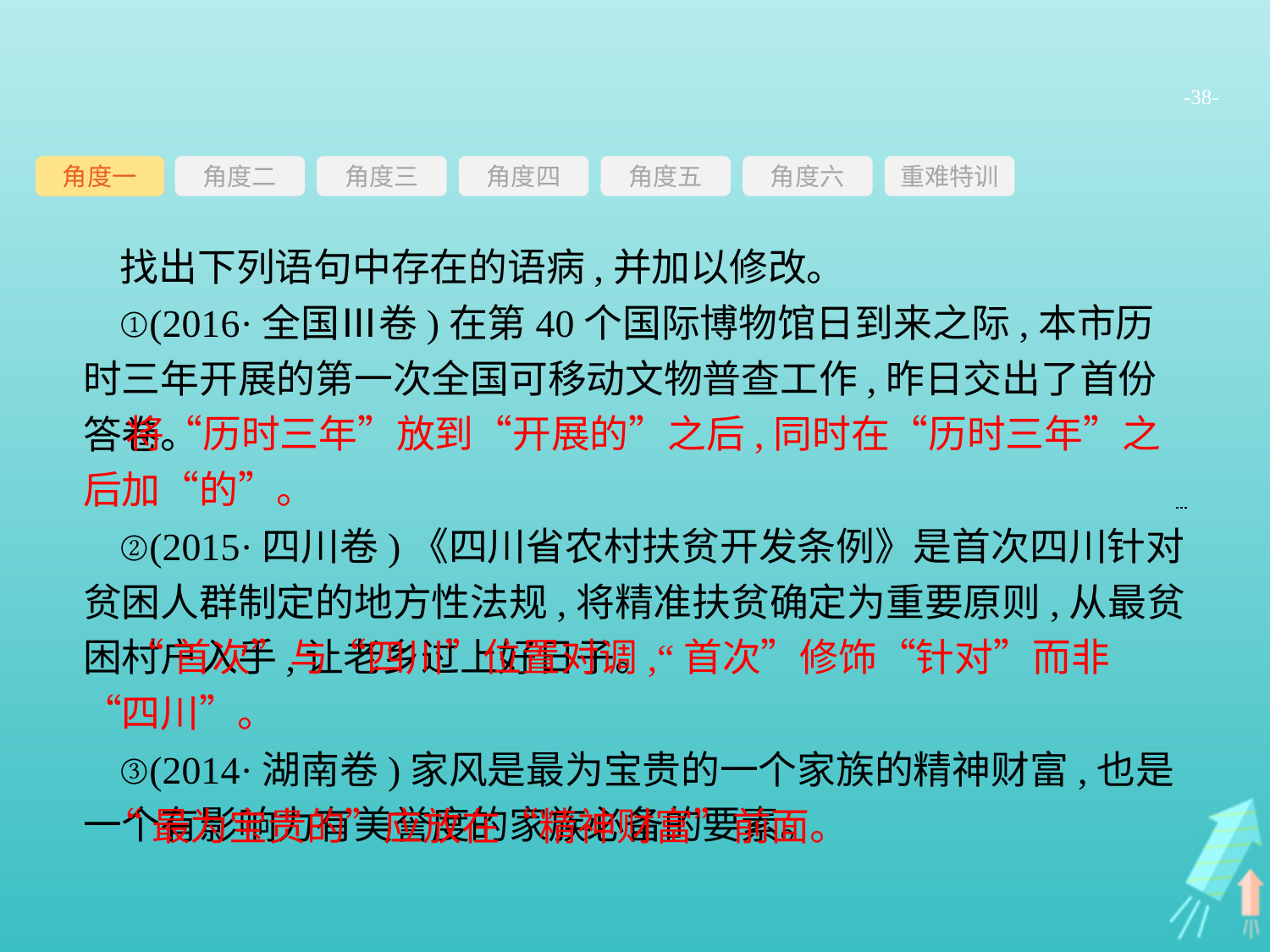

-38-
角度三
角度四
角度五
角度六
重难特训
角度二
角度一
找出下列语句中存在的语病,并加以修改。
①(2016·全国Ⅲ卷)在第40个国际博物馆日到来之际,本市历时三年开展的第一次全国可移动文物普查工作,昨日交出了首份答卷。

②(2015·四川卷)《四川省农村扶贫开发条例》是首次四川针对贫困人群制定的地方性法规,将精准扶贫确定为重要原则,从最贫困村户入手,让老乡过上好日子。

③(2014·湖南卷)家风是最为宝贵的一个家族的精神财富,也是一个有影响力有美誉度的家族必备的要素。
将“历时三年”放到“开展的”之后,同时在“历时三年”之后加“的”。
“首次”与“四川”位置对调,“首次”修饰“针对”而非“四川”。
“最为宝贵的”应放在“精神财富”前面。